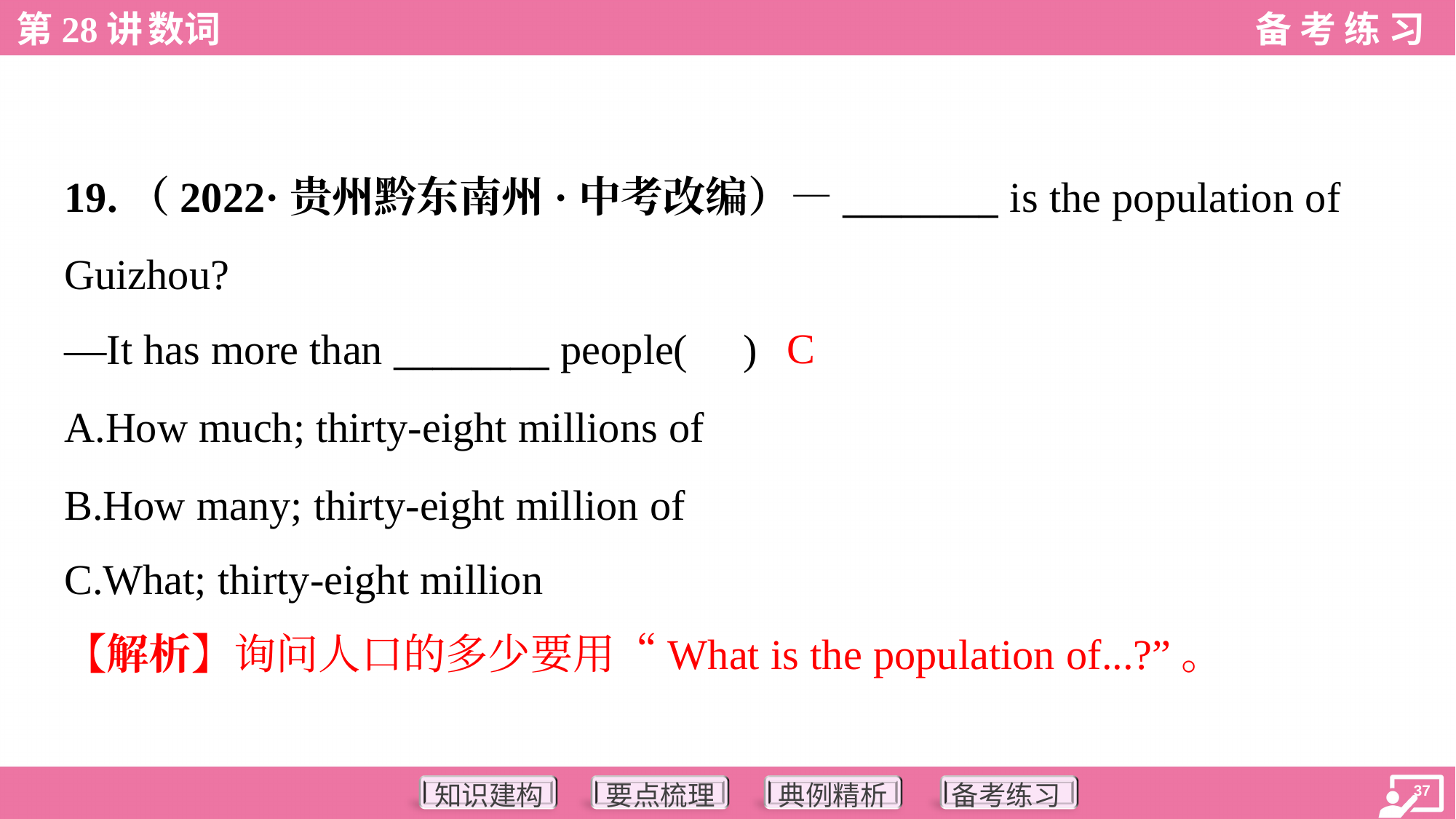

19.（2022·贵州黔东南州·中考改编）—________ is the population of
Guizhou?
—It has more than ________ people(     )
C
A.How much; thirty-eight millions of
B.How many; thirty-eight million of
C.What; thirty-eight million
【解析】询问人口的多少要用“What is the population of...?”。